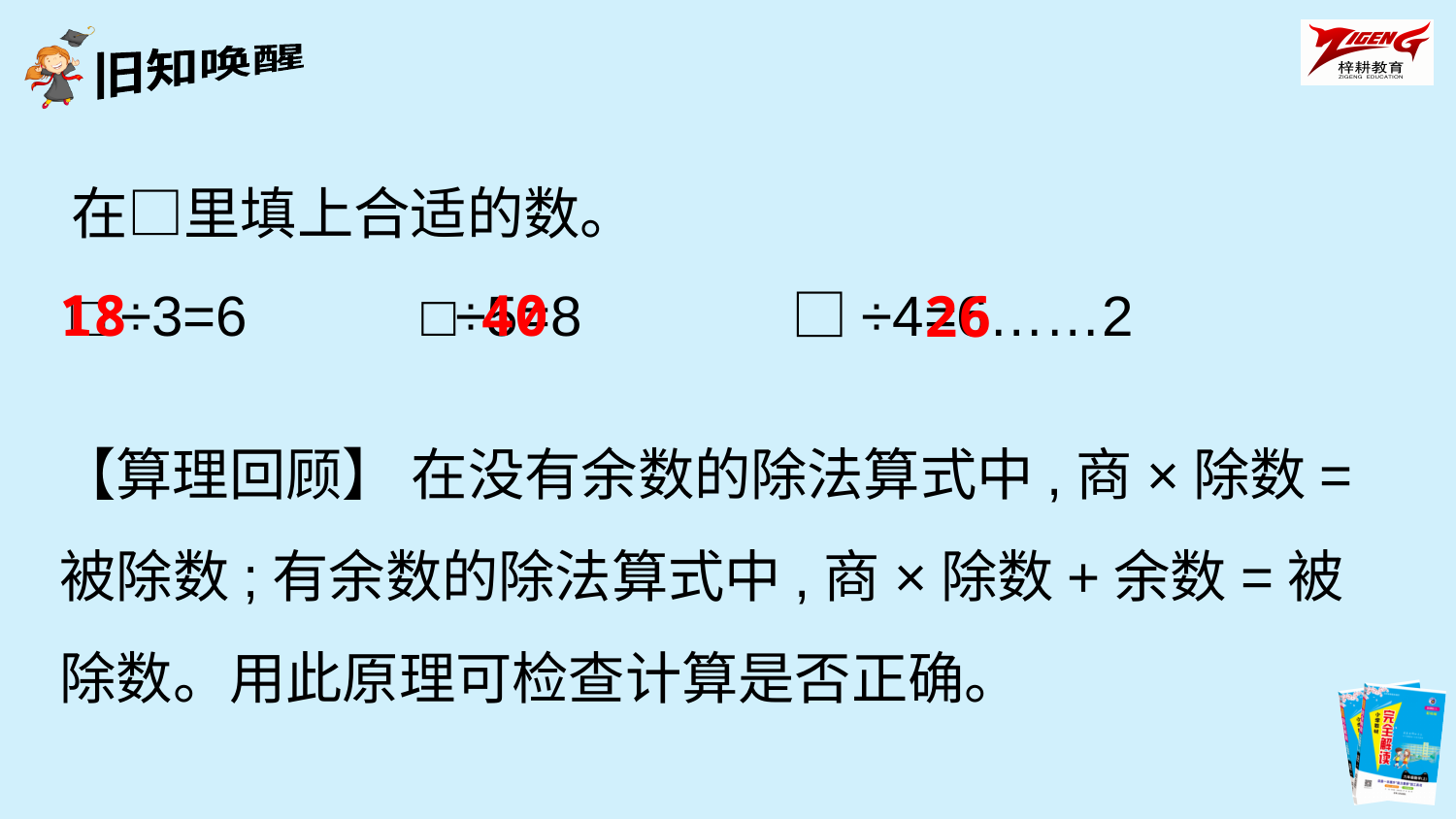

在□里填上合适的数。
□ ÷3=6           □÷5=8　           □÷4=6……2
18
40
26
【算理回顾】 在没有余数的除法算式中,商×除数=被除数;有余数的除法算式中,商×除数+余数=被除数。用此原理可检查计算是否正确。